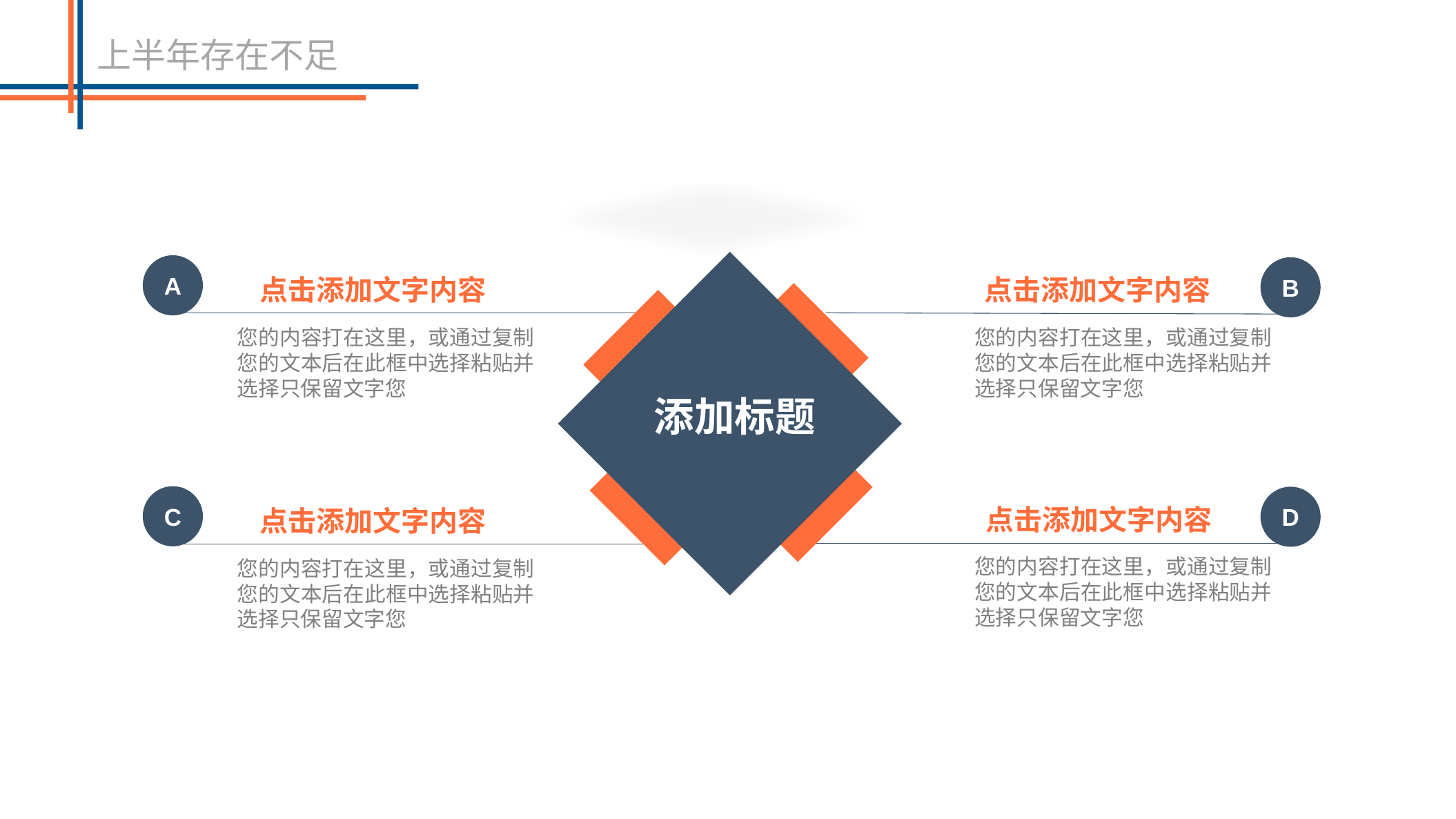

上半年存在不足

添加标题
A
B
点击添加文字内容
点击添加文字内容

您的内容打在这里，或通过复制您的文本后在此框中选择粘贴并选择只保留文字您
您的内容打在这里，或通过复制您的文本后在此框中选择粘贴并选择只保留文字您

C
D
点击添加文字内容
点击添加文字内容
您的内容打在这里，或通过复制您的文本后在此框中选择粘贴并选择只保留文字您
您的内容打在这里，或通过复制您的文本后在此框中选择粘贴并选择只保留文字您